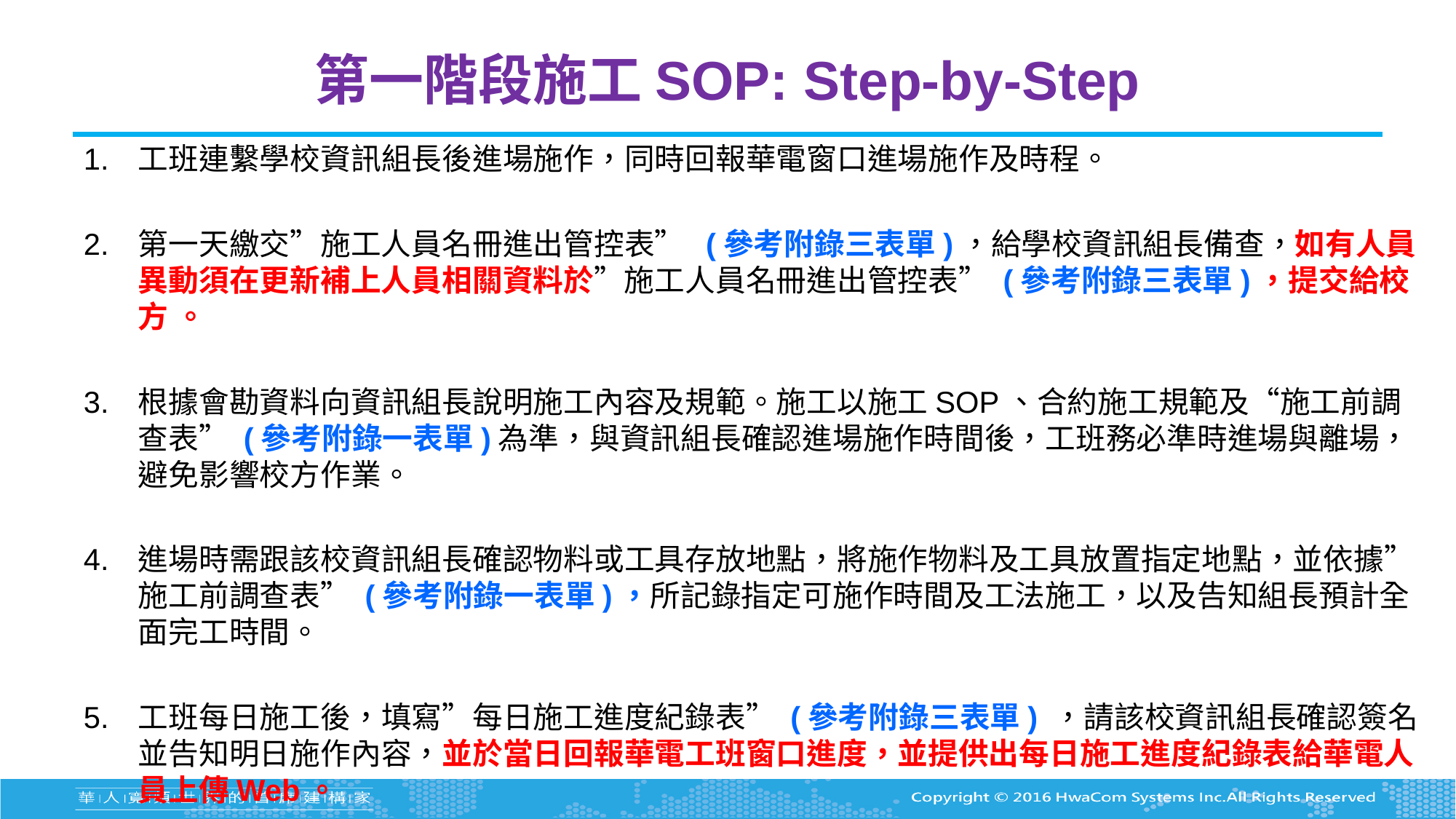

# 第一階段施工SOP: Step-by-Step
工班連繫學校資訊組長後進場施作，同時回報華電窗口進場施作及時程。

第一天繳交”施工人員名冊進出管控表”  (參考附錄三表單)，給學校資訊組長備查，如有人員異動須在更新補上人員相關資料於”施工人員名冊進出管控表” (參考附錄三表單)，提交給校方 。

根據會勘資料向資訊組長說明施工內容及規範。施工以施工SOP、合約施工規範及“施工前調查表” (參考附錄一表單)為準，與資訊組長確認進場施作時間後，工班務必準時進場與離場，避免影響校方作業。

進場時需跟該校資訊組長確認物料或工具存放地點，將施作物料及工具放置指定地點，並依據”施工前調查表” (參考附錄一表單)，所記錄指定可施作時間及工法施工，以及告知組長預計全面完工時間。

工班每日施工後，填寫”每日施工進度紀錄表” (參考附錄三表單) ，請該校資訊組長確認簽名並告知明日施作內容，並於當日回報華電工班窗口進度，並提供出每日施工進度紀錄表給華電人員上傳Web。